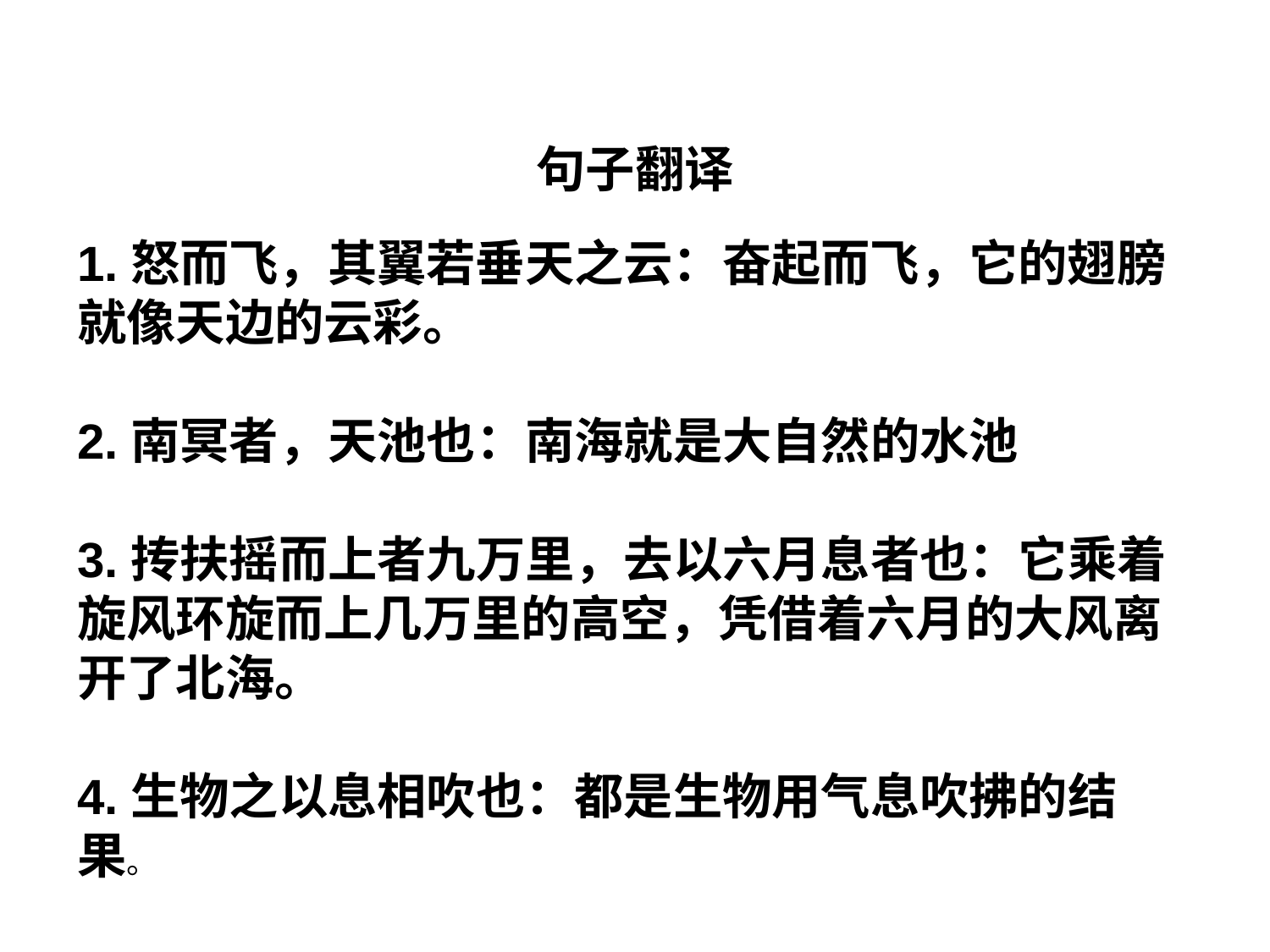

句子翻译
1.怒而飞，其翼若垂天之云：奋起而飞，它的翅膀就像天边的云彩。

2.南冥者，天池也：南海就是大自然的水池

3.抟扶摇而上者九万里，去以六月息者也：它乘着旋风环旋而上几万里的高空，凭借着六月的大风离开了北海。

4.生物之以息相吹也：都是生物用气息吹拂的结果。